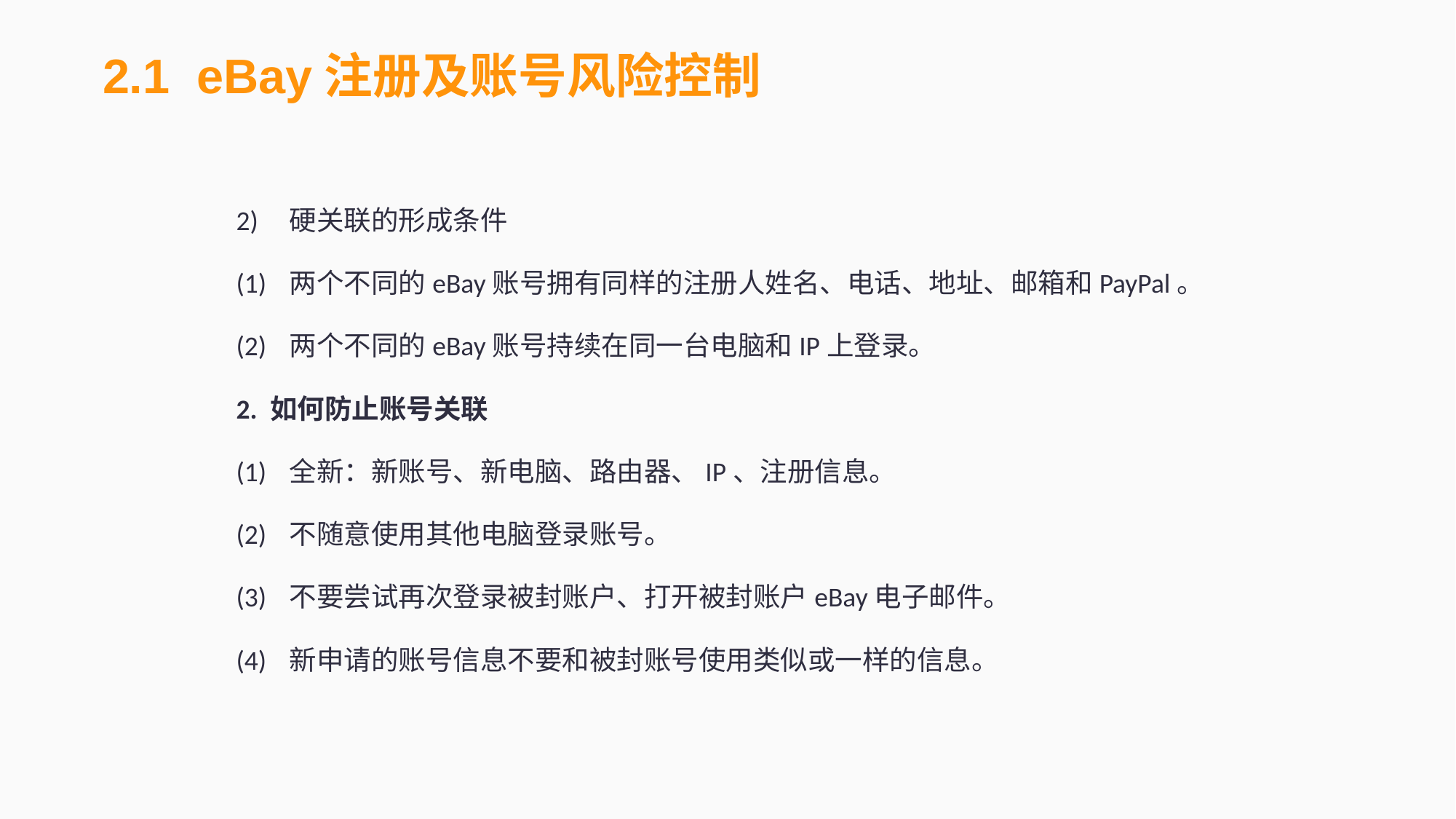

2.1  eBay注册及账号风险控制
2)	硬关联的形成条件
(1)	两个不同的eBay账号拥有同样的注册人姓名、电话、地址、邮箱和PayPal。
(2)	两个不同的eBay账号持续在同一台电脑和IP上登录。
2. 如何防止账号关联
(1) 	全新：新账号、新电脑、路由器、IP、注册信息。
(2) 	不随意使用其他电脑登录账号。
(3) 	不要尝试再次登录被封账户、打开被封账户eBay电子邮件。
(4) 	新申请的账号信息不要和被封账号使用类似或一样的信息。